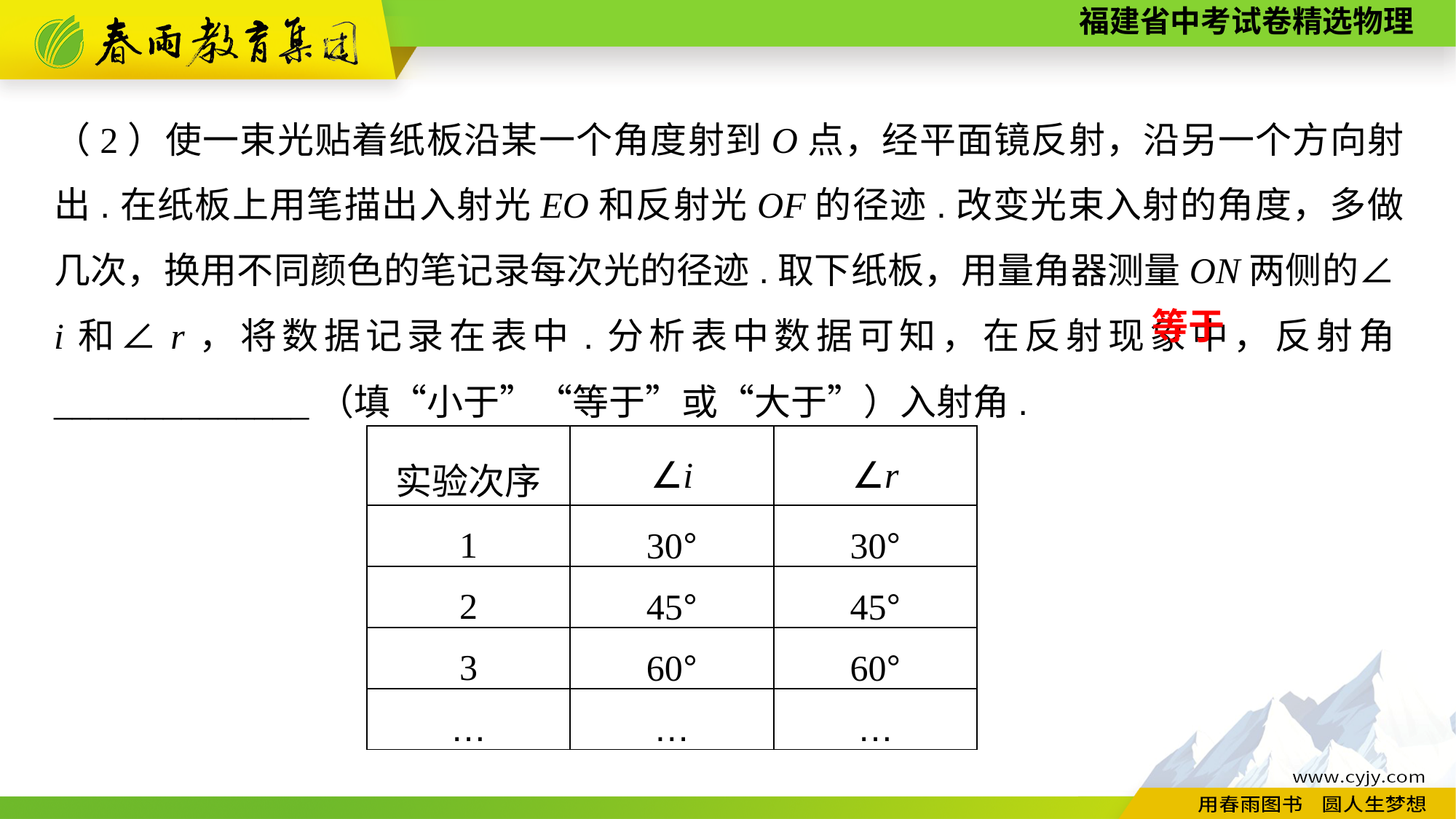

（2）使一束光贴着纸板沿某一个角度射到O点，经平面镜反射，沿另一个方向射出.在纸板上用笔描出入射光EO和反射光OF的径迹.改变光束入射的角度，多做几次，换用不同颜色的笔记录每次光的径迹.取下纸板，用量角器测量ON两侧的∠i和∠r，将数据记录在表中.分析表中数据可知，在反射现象中，反射角______________（填“小于”“等于”或“大于”）入射角.
等于
| 实验次序 | ∠i | ∠r |
| --- | --- | --- |
| 1 | 30° | 30° |
| 2 | 45° | 45° |
| 3 | 60° | 60° |
| … | … | … |